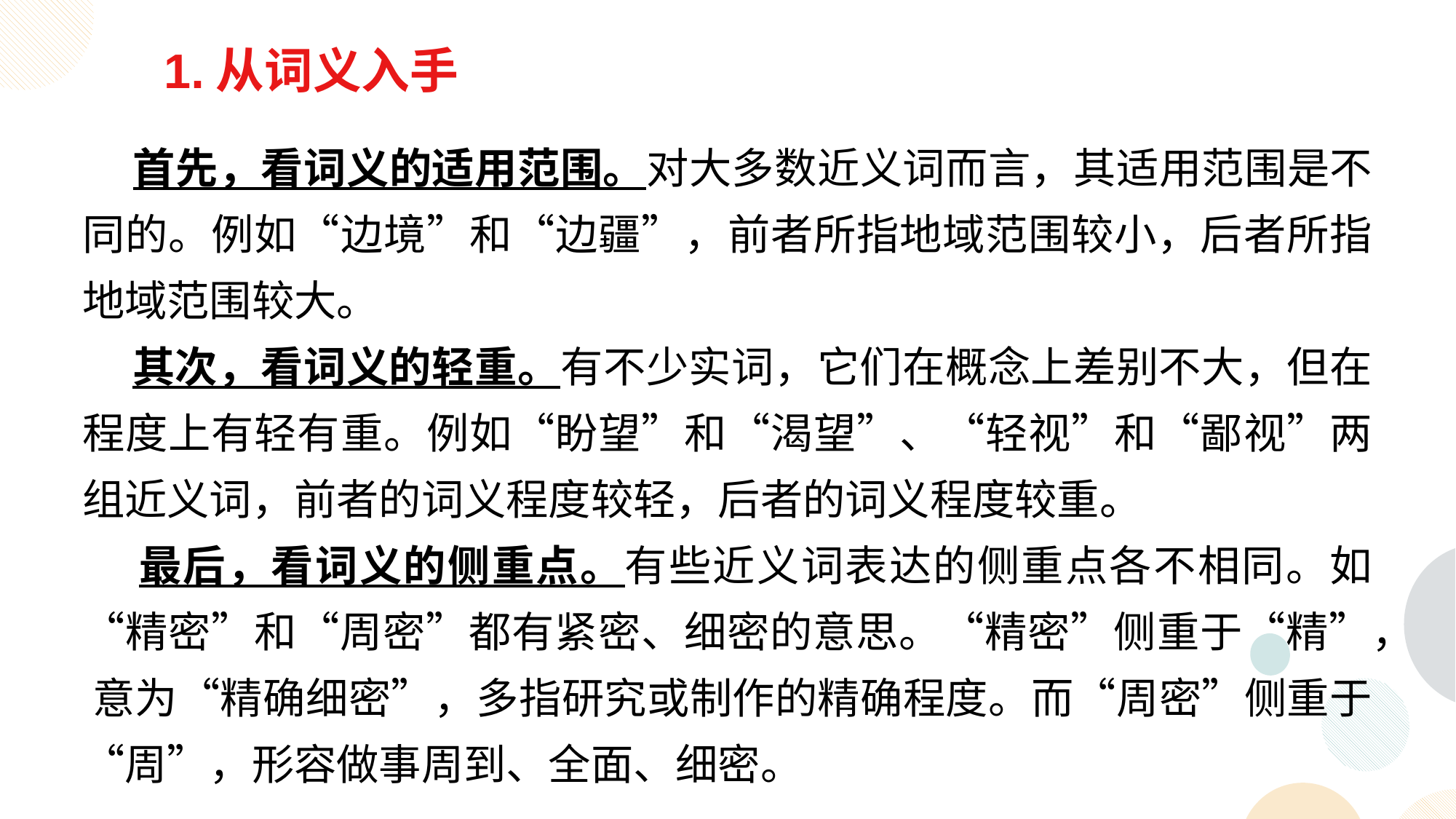

1.从词义入手
    首先，看词义的适用范围。对大多数近义词而言，其适用范围是不同的。例如“边境”和“边疆”，前者所指地域范围较小，后者所指地域范围较大。
    其次，看词义的轻重。有不少实词，它们在概念上差别不大，但在程度上有轻有重。例如“盼望”和“渴望”、“轻视”和“鄙视”两组近义词，前者的词义程度较轻，后者的词义程度较重。
    最后，看词义的侧重点。有些近义词表达的侧重点各不相同。如“精密”和“周密”都有紧密、细密的意思。“精密”侧重于“精”， 意为“精确细密”，多指研究或制作的精确程度。而“周密”侧重于“周”，形容做事周到、全面、细密。